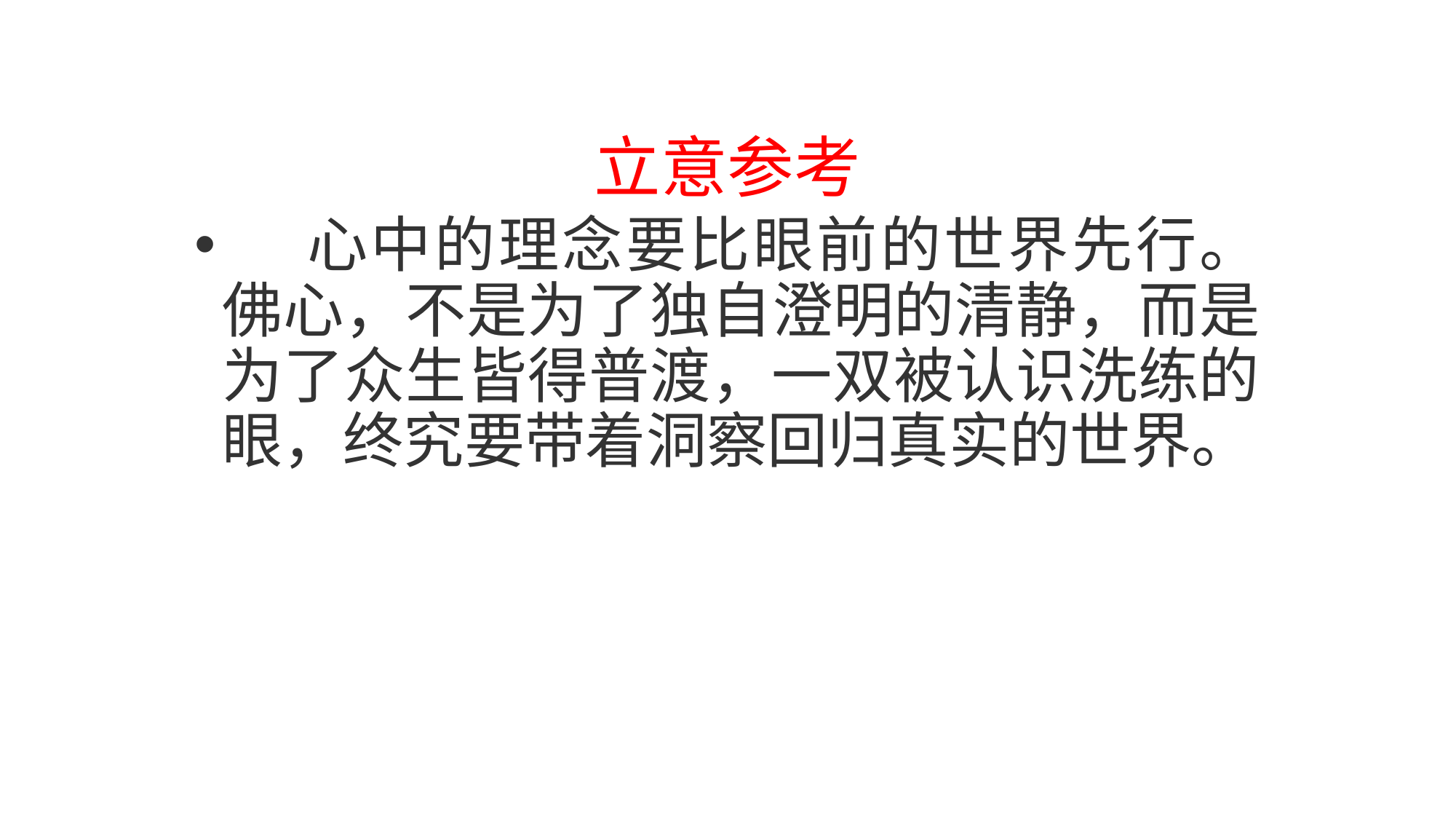

# 立意参考
    心中的理念要比眼前的世界先行。佛心，不是为了独自澄明的清静，而是为了众生皆得普渡，一双被认识洗练的眼，终究要带着洞察回归真实的世界。